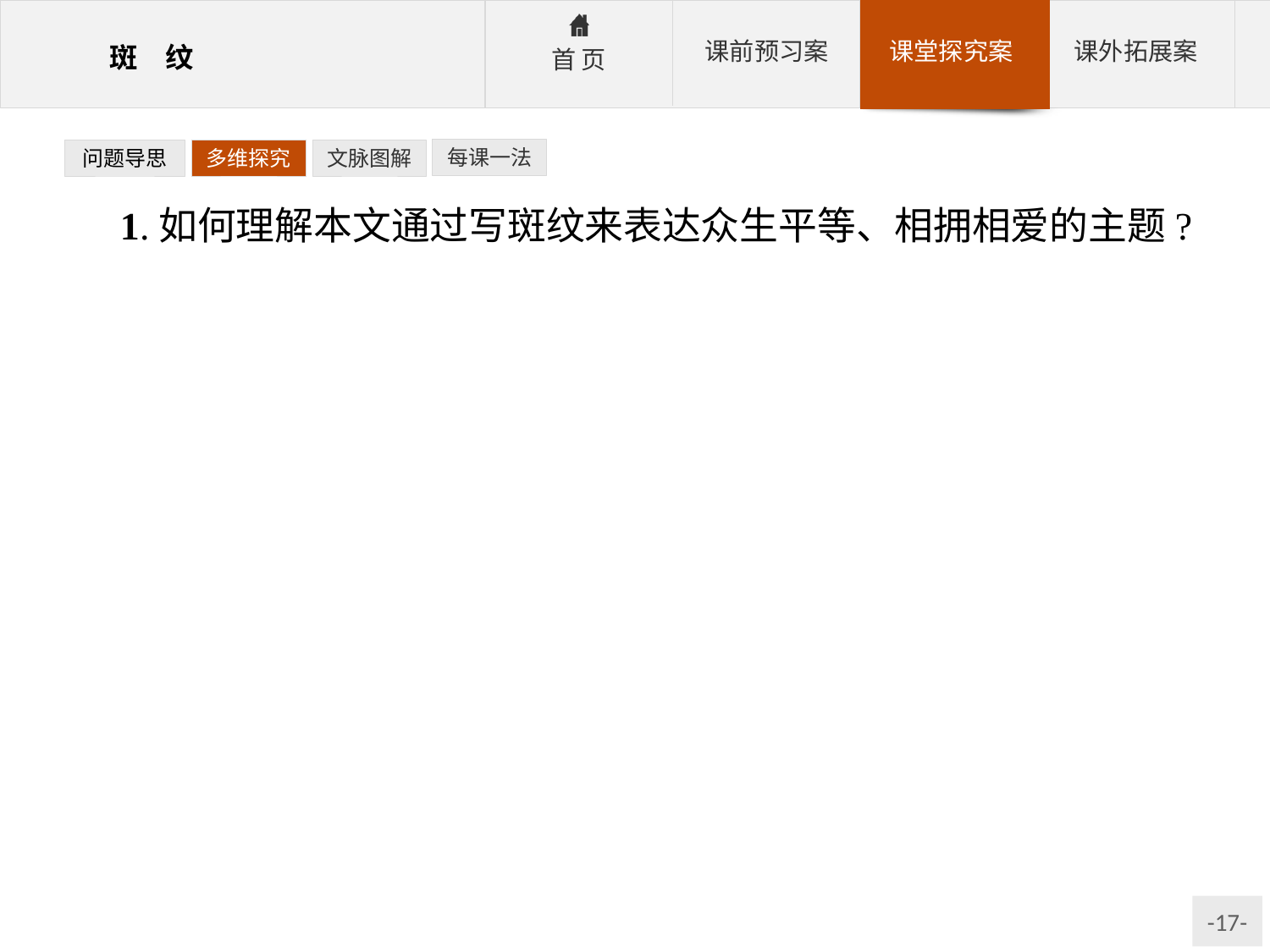

每课一法
问题导思
多维探究
文脉图解
1.如何理解本文通过写斑纹来表达众生平等、相拥相爱的主题?
提示:本题侧重分析斑纹与主题的关系。从文中筛选包含作者观点的文段即可。
参考答案:(1)作者在写鸟成为蛇的食物时,用了对比鲜明的词汇:鸟有明亮的歌喉,绚美的羽毛;而蛇的肠胃,作者把它比为地狱,还用了“腥臭”一词,说明作者厌恶杀戮和残害。
(2)第六段开头一句,是作者情感的直接体现。不敢碰二胡,是因为那上面的蟒皮对作者来说意味着禁忌。这种禁忌可以理解为恐惧,也可理解为蟒皮代表着人对生物的残杀,这让作者反感。
(3)作者强调斑纹无处不在,甚至土地都有看得见的斑纹,存在于人们的思想意识里的记忆、情感中也有斑纹。这说明众生是平等的。在宇宙中,人类是渺小的,动物也是渺小的,那么要和谐美好地发展,人类应该与众生相拥相爱,这也是人自身生存的需要。